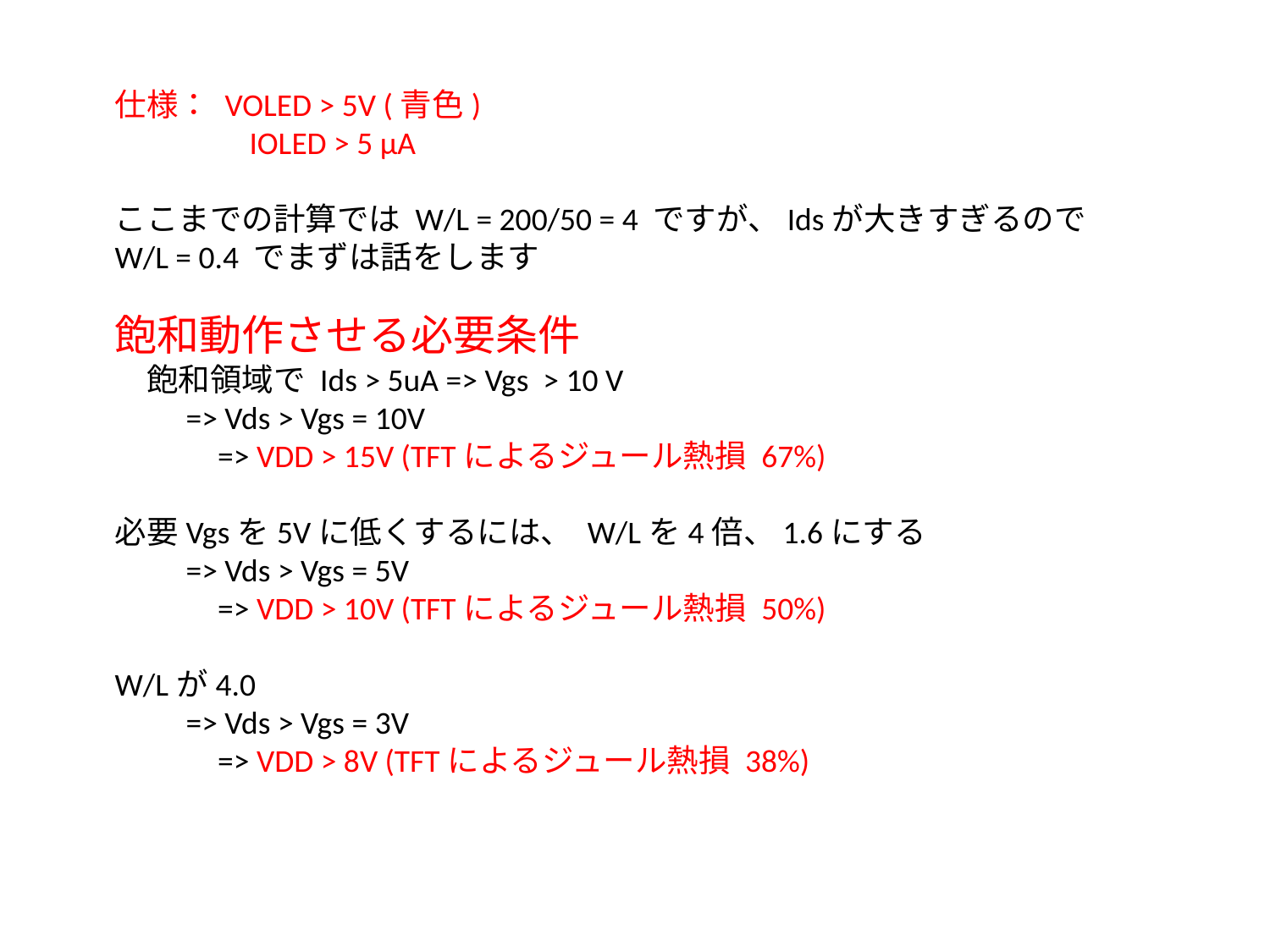

仕様： VOLED > 5V (青色)
　　　　IOLED > 5 μA

ここまでの計算では W/L = 200/50 = 4 ですが、Idsが大きすぎるので
W/L = 0.4 でまずは話をします

飽和動作させる必要条件
　飽和領域で Ids > 5uA => Vgs  > 10 V
　　=> Vds > Vgs = 10V
　　　=> VDD > 15V (TFTによるジュール熱損 67%)

必要Vgsを5Vに低くするには、 W/Lを4倍、1.6にする
　　=> Vds > Vgs = 5V
　　　=> VDD > 10V (TFTによるジュール熱損 50%)

W/Lが4.0
　　=> Vds > Vgs = 3V
　　　=> VDD > 8V (TFTによるジュール熱損 38%)